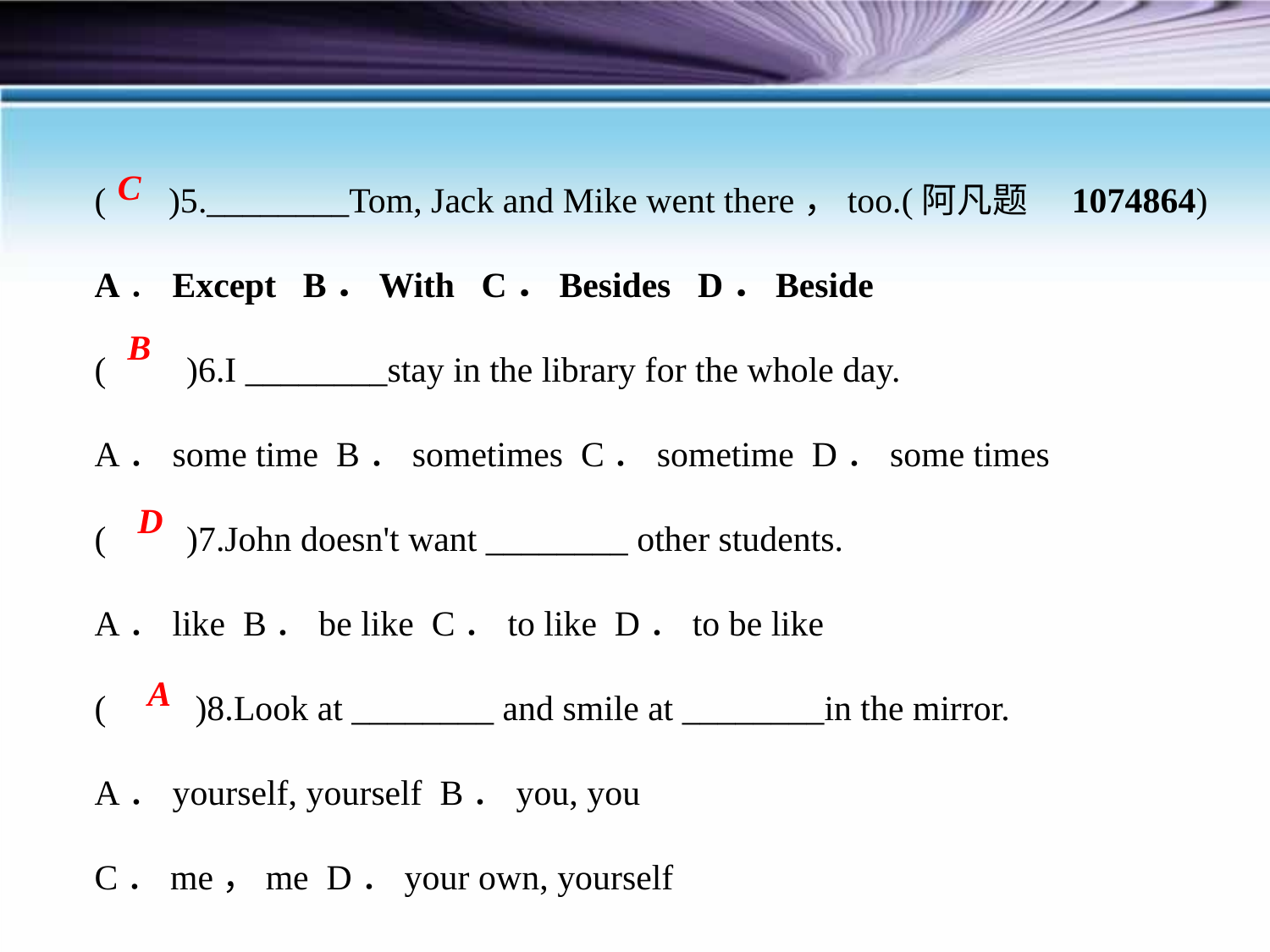

(       )5.________Tom, Jack and Mike went there，too.(阿凡题　1074864)
A．Except   B．With   C．Besides   D．Beside
(         )6.I ________stay in the library for the whole day.
A．some time  B．sometimes  C．sometime  D．some times
(         )7.John doesn't want ________ other students.
A．like  B．be like  C．to like  D．to be like
(          )8.Look at ________ and smile at ________in the mirror.
A．yourself, yourself  B．you, you
C．me，me  D．your own, yourself
C
B
D
A